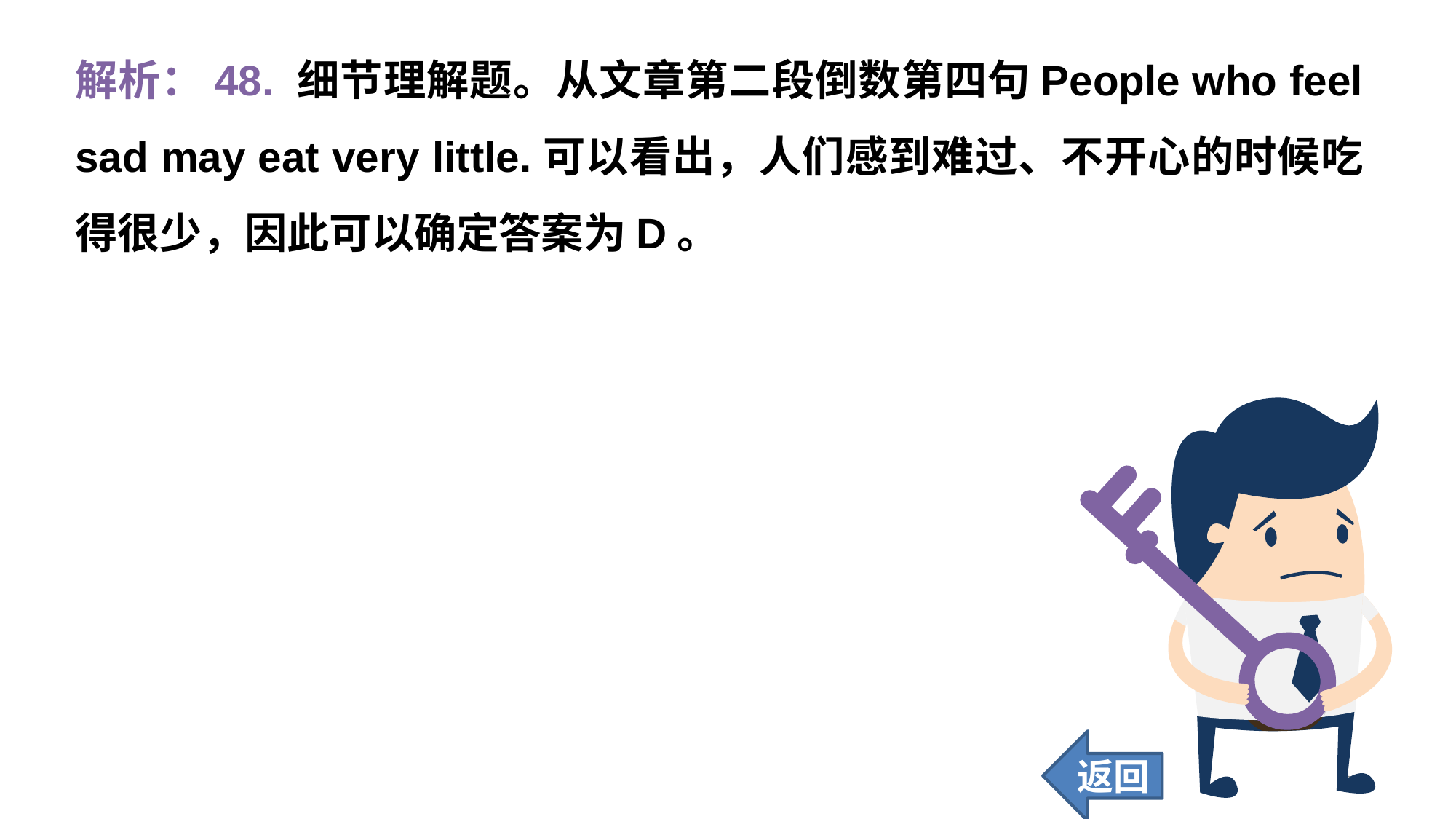

解析：48. 细节理解题。从文章第二段倒数第四句People who feel sad may eat very little.可以看出，人们感到难过、不开心的时候吃得很少，因此可以确定答案为D。

返回
352